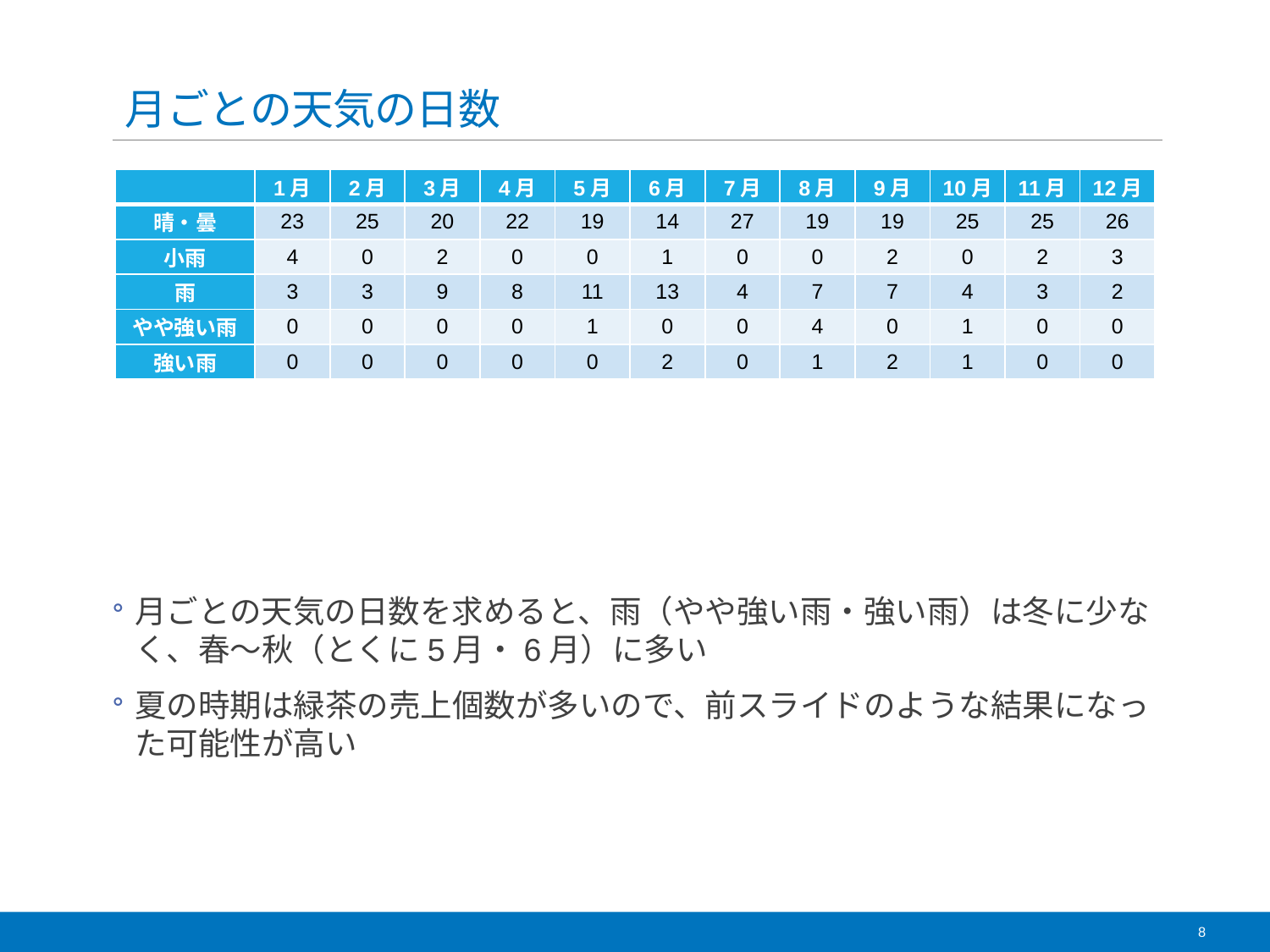

# 月ごとの天気の日数
|  | 1月 | 2月 | 3月 | 4月 | 5月 | 6月 | 7月 | 8月 | 9月 | 10月 | 11月 | 12月 |
| --- | --- | --- | --- | --- | --- | --- | --- | --- | --- | --- | --- | --- |
| 晴・曇 | 23 | 25 | 20 | 22 | 19 | 14 | 27 | 19 | 19 | 25 | 25 | 26 |
| 小雨 | 4 | 0 | 2 | 0 | 0 | 1 | 0 | 0 | 2 | 0 | 2 | 3 |
| 雨 | 3 | 3 | 9 | 8 | 11 | 13 | 4 | 7 | 7 | 4 | 3 | 2 |
| やや強い雨 | 0 | 0 | 0 | 0 | 1 | 0 | 0 | 4 | 0 | 1 | 0 | 0 |
| 強い雨 | 0 | 0 | 0 | 0 | 0 | 2 | 0 | 1 | 2 | 1 | 0 | 0 |
月ごとの天気の日数を求めると、雨（やや強い雨・強い雨）は冬に少なく、春～秋（とくに5月・6月）に多い
夏の時期は緑茶の売上個数が多いので、前スライドのような結果になった可能性が高い
8